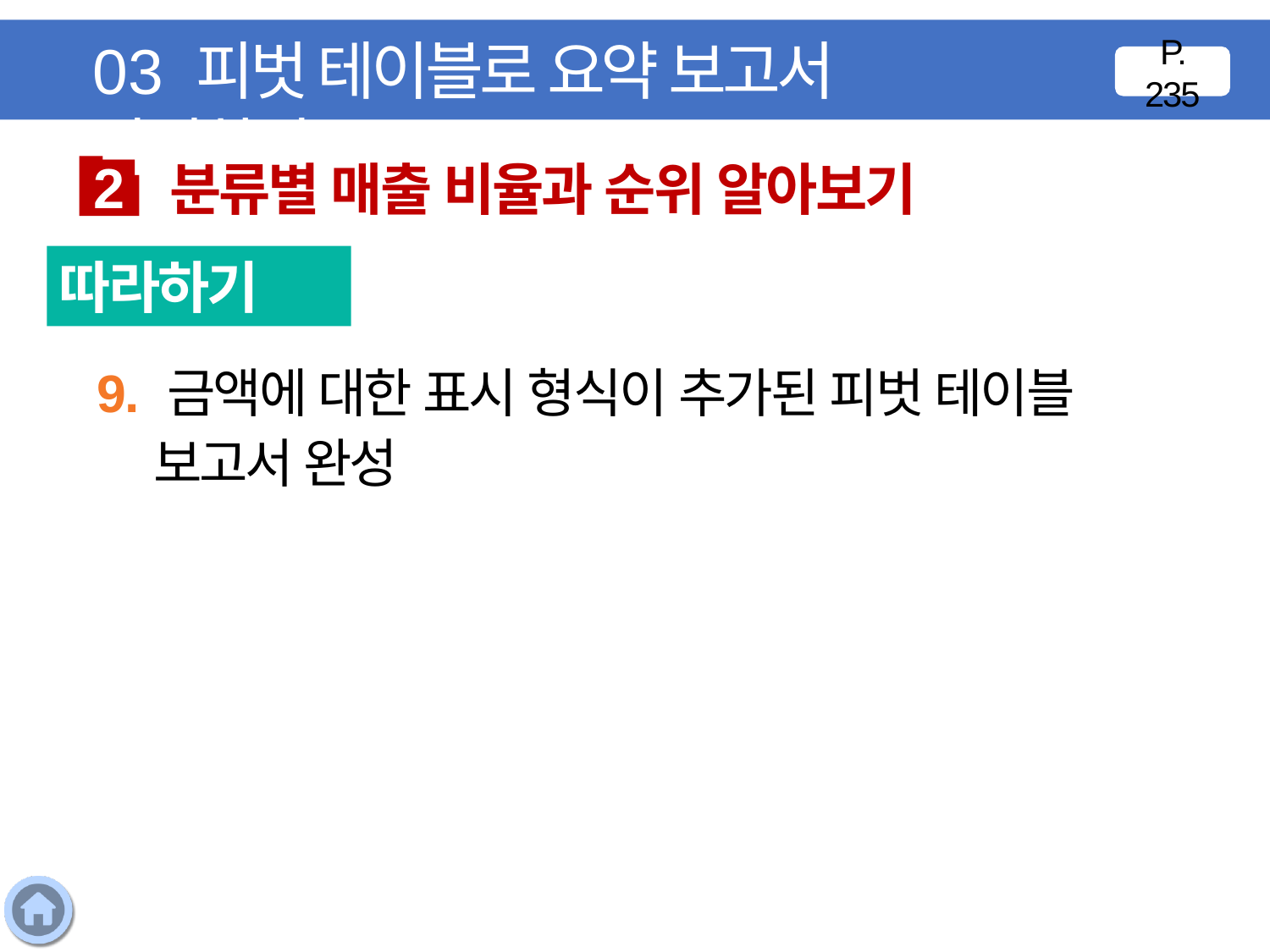

03 피벗 테이블로 요약 보고서 작성하기
P. 235
분류별 매출 비율과 순위 알아보기
2
따라하기
9. 금액에 대한 표시 형식이 추가된 피벗 테이블 보고서 완성